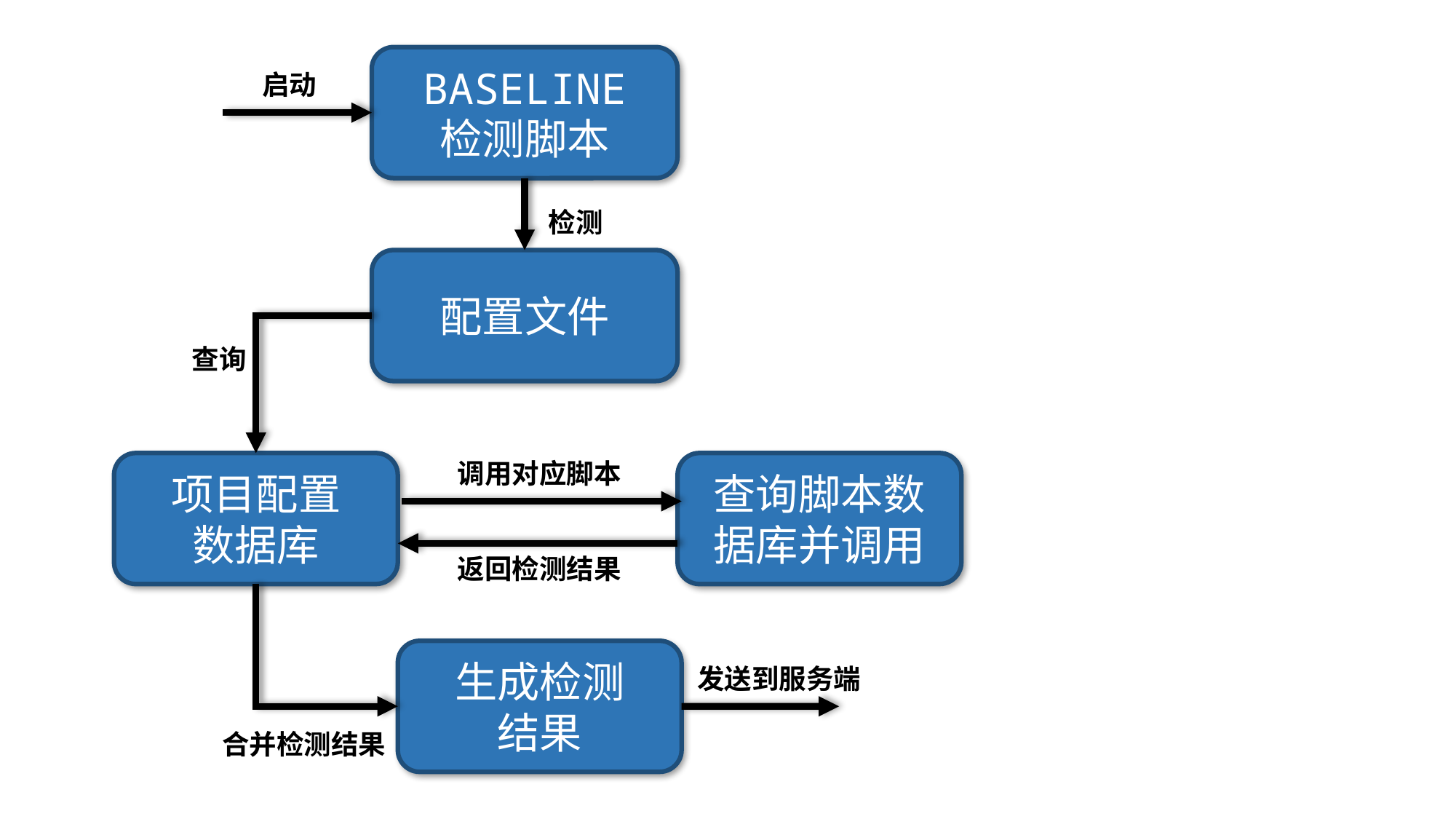

BASELINE
检测脚本
启动
检测
配置文件
查询
调用对应脚本
项目配置
数据库
查询脚本数据库并调用
返回检测结果
生成检测
结果
发送到服务端
合并检测结果